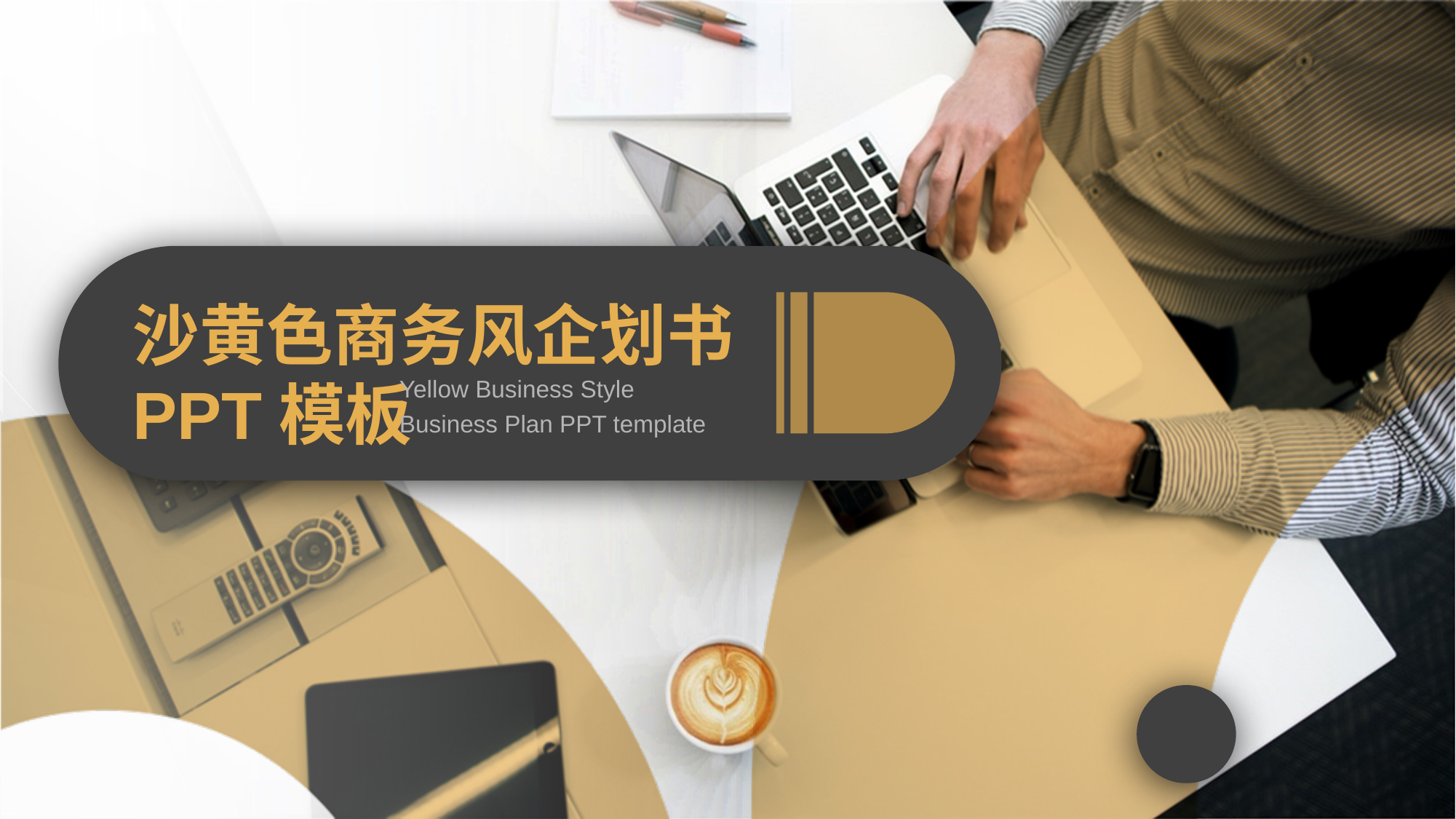

沙黄色商务风企划书
PPT模板
 Yellow Business Style
 Business Plan PPT template